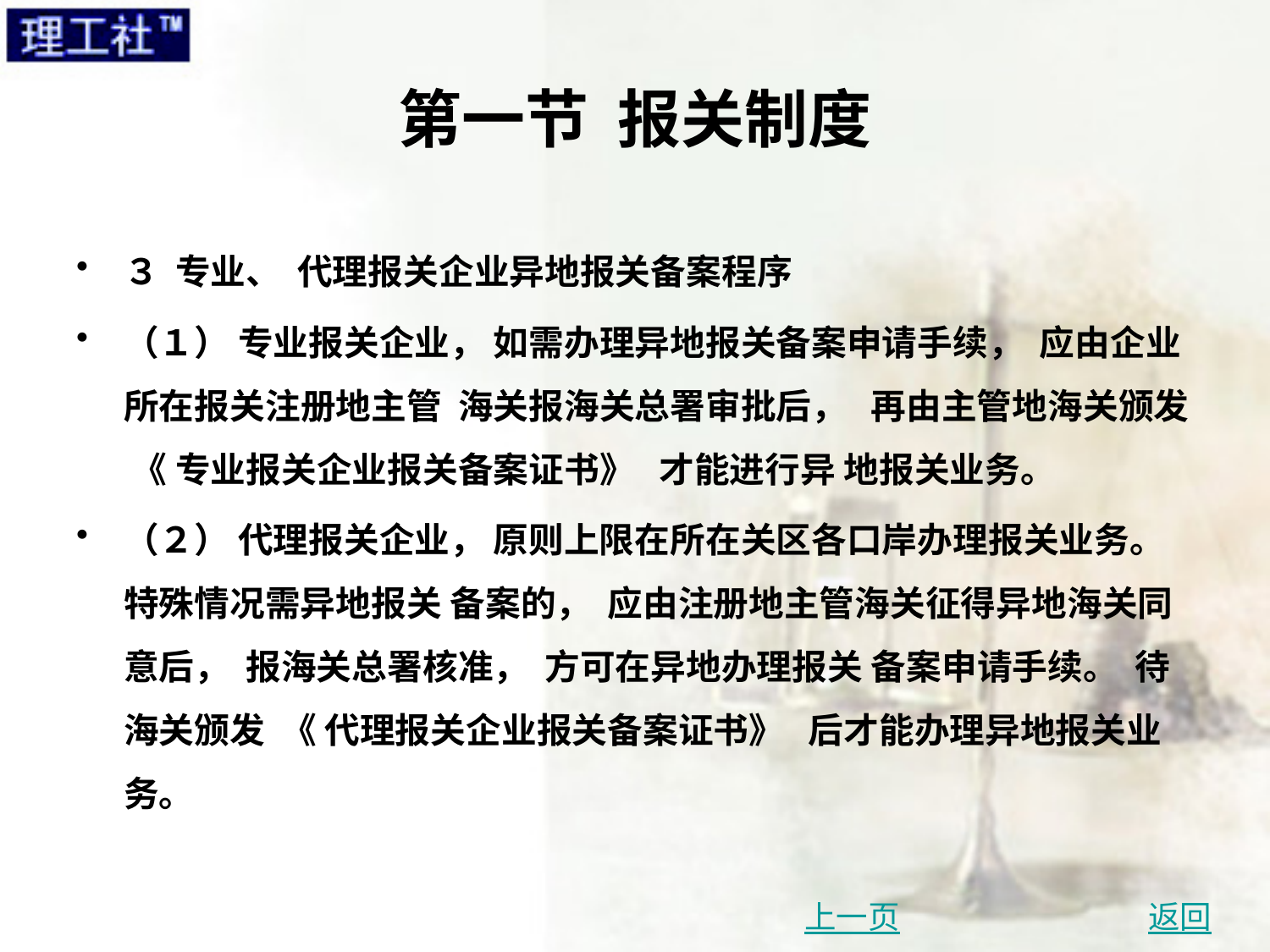

# 第一节  报关制度
３  专业、  代理报关企业异地报关备案程序
（１） 专业报关企业， 如需办理异地报关备案申请手续，  应由企业所在报关注册地主管  海关报海关总署审批后，   再由主管地海关颁发  《 专业报关企业报关备案证书》   才能进行异 地报关业务。
（２） 代理报关企业， 原则上限在所在关区各口岸办理报关业务。  特殊情况需异地报关 备案的，  应由注册地主管海关征得异地海关同意后，  报海关总署核准，  方可在异地办理报关 备案申请手续。  待海关颁发  《 代理报关企业报关备案证书》   后才能办理异地报关业务。

上一页
返回